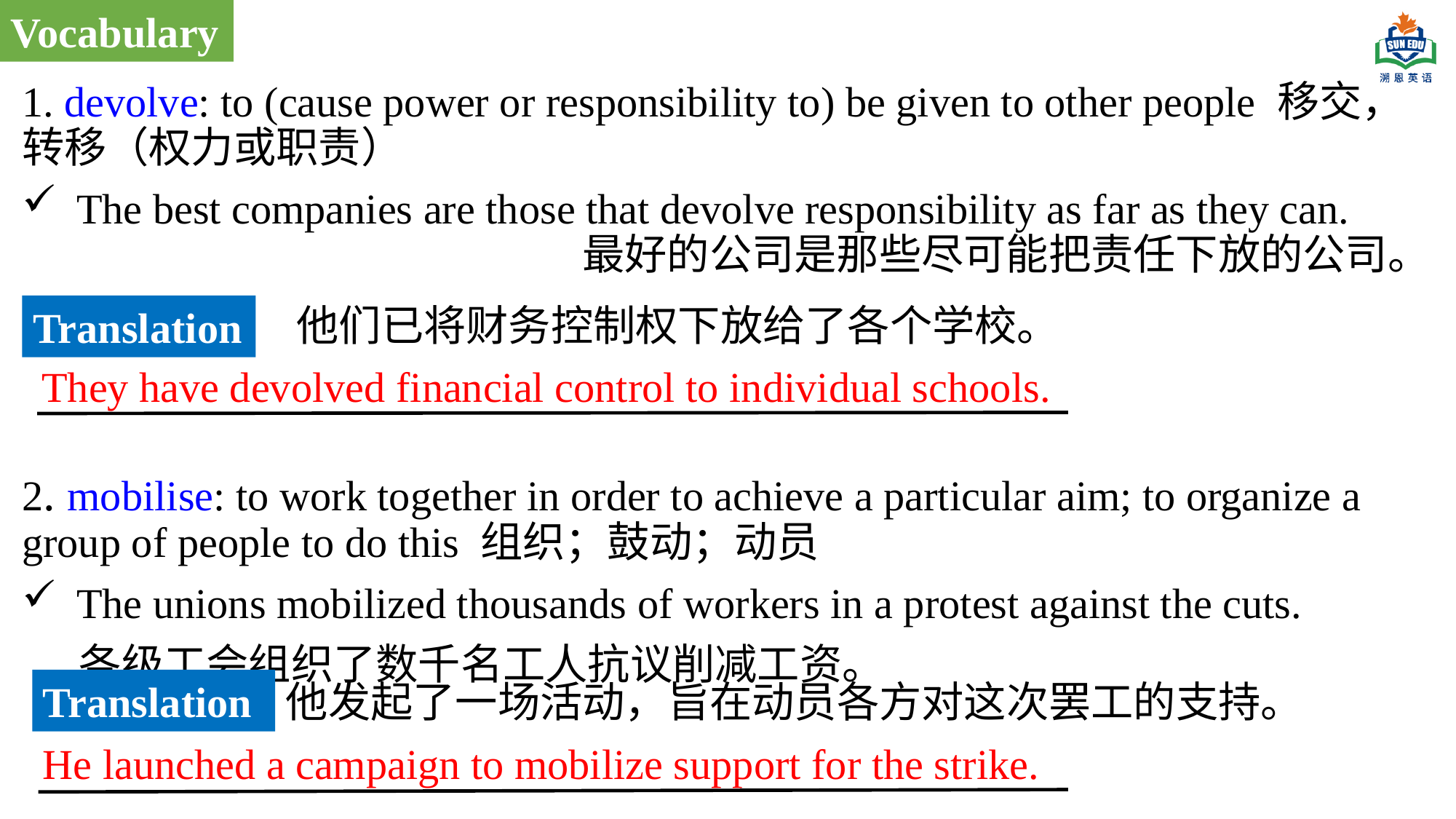

Vocabulary
1. devolve: to (cause power or responsibility to) be given to other people 移交，转移（权力或职责）
The best companies are those that devolve responsibility as far as they can.                                                       最好的公司是那些尽可能把责任下放的公司。

2. mobilise: to work together in order to achieve a particular aim; to organize a group of people to do this 组织；鼓动；动员
The unions mobilized thousands of workers in a protest against the cuts.
     各级工会组织了数千名工人抗议削减工资。
他们已将财务控制权下放给了各个学校。
Translation
They have devolved financial control to individual schools.
Translation
他发起了一场活动，旨在动员各方对这次罢工的支持。
He launched a campaign to mobilize support for the strike.